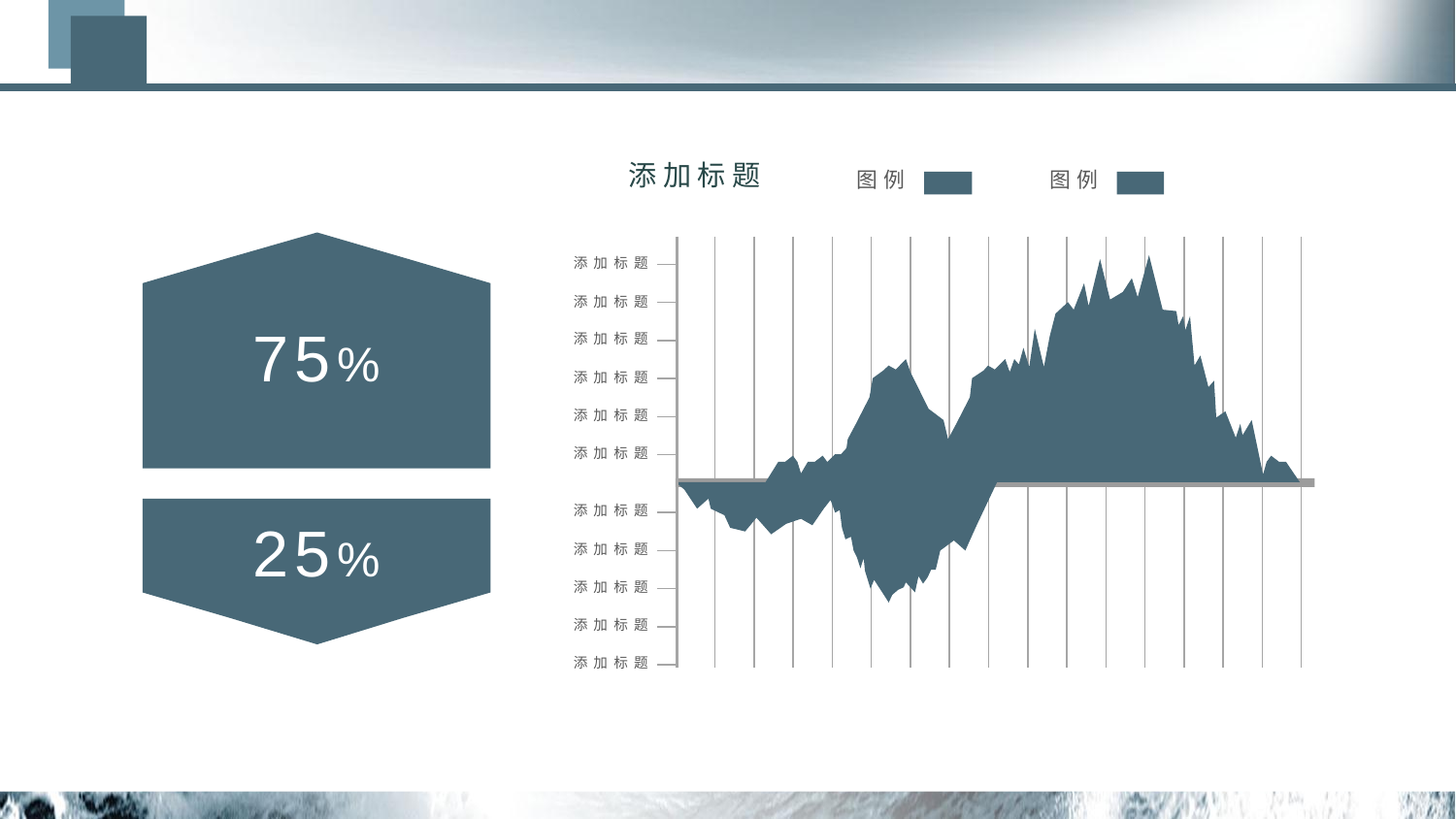

添加标题
图例

图例

75%
添加标题

添加标题
添加标题
添加标题
添加标题
添加标题

添加标题
添加标题
添加标题
添加标题
添加标题

25%